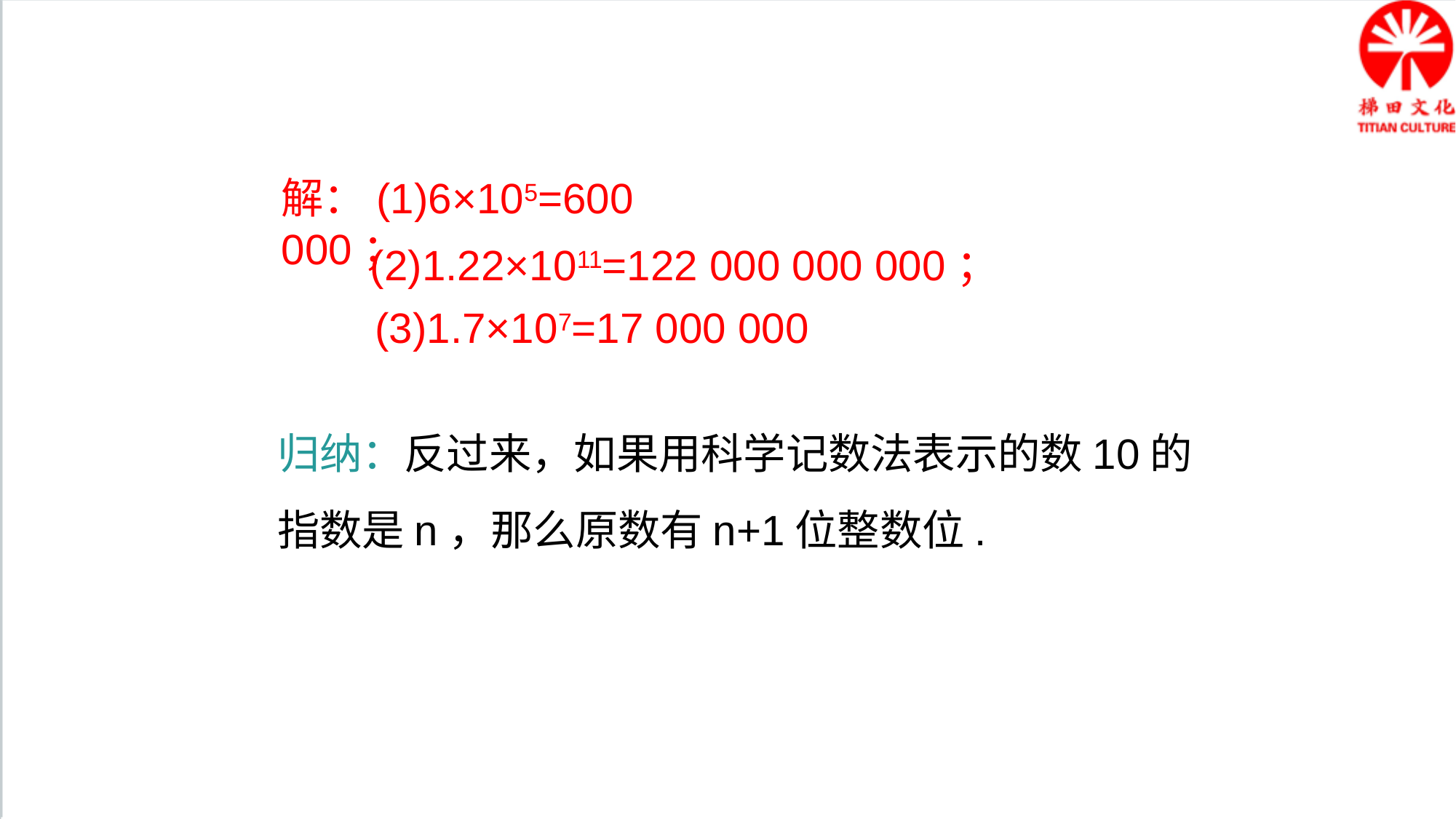

解：(1)6×105=600 000；
(2)1.22×1011=122 000 000 000；
(3)1.7×107=17 000 000
归纳：反过来，如果用科学记数法表示的数10的指数是n，那么原数有n+1位整数位.